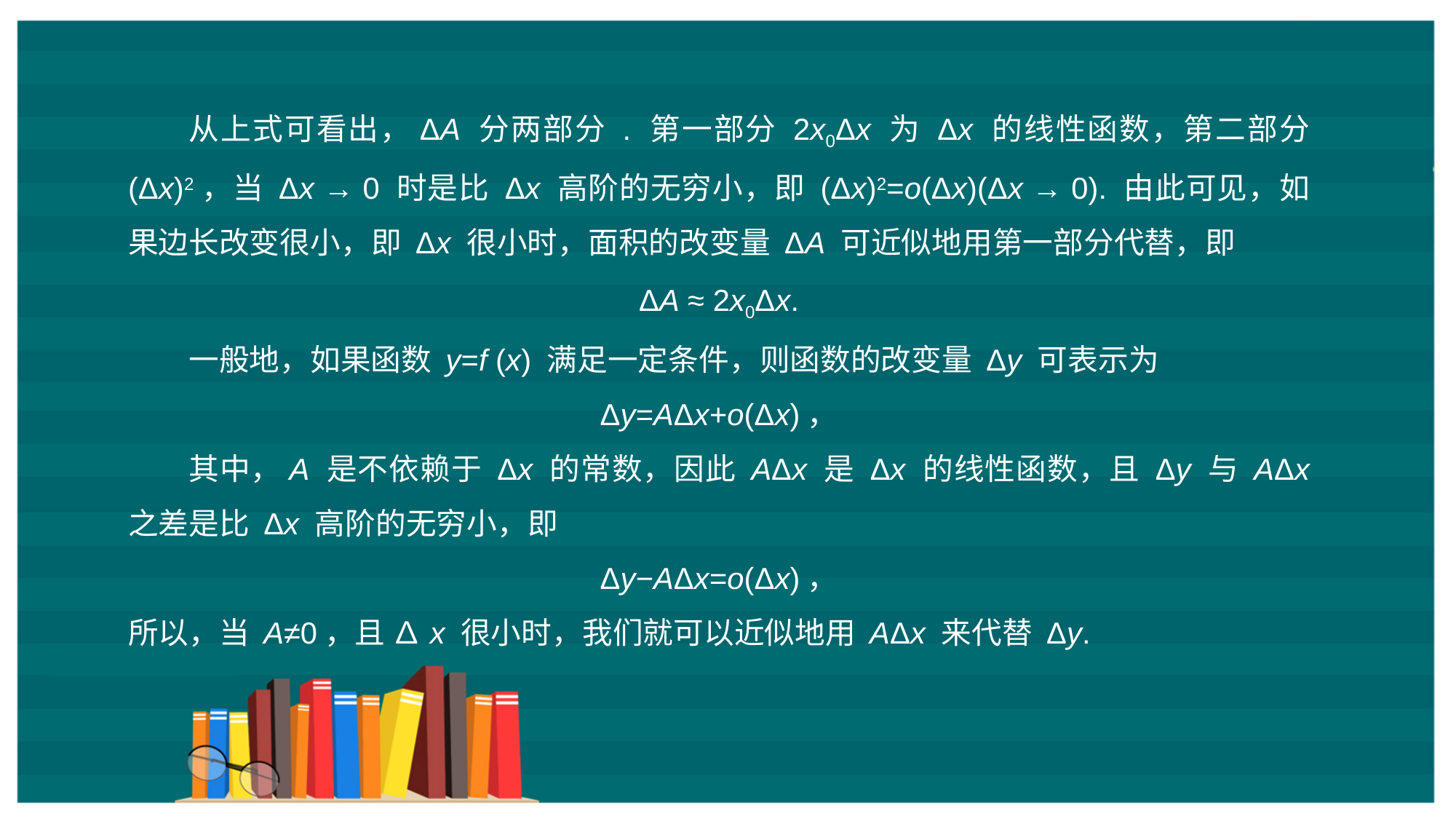

从上式可看出，ΔA 分两部分 . 第一部分 2x0Δx 为 Δx 的线性函数，第二部分 (Δx)2，当 Δx → 0 时是比 Δx 高阶的无穷小，即 (Δx)2=o(Δx)(Δx → 0). 由此可见，如果边长改变很小，即 Δx 很小时，面积的改变量 ΔA 可近似地用第一部分代替，即
ΔA ≈ 2x0Δx.
一般地，如果函数 y=f (x) 满足一定条件，则函数的改变量 Δy 可表示为
Δy=AΔx+o(Δx)，
其中，A 是不依赖于 Δx 的常数，因此 AΔx 是 Δx 的线性函数，且 Δy 与 AΔx 之差是比 Δx 高阶的无穷小，即
Δy−AΔx=o(Δx)，
所以，当 A≠0，且 ∆x 很小时，我们就可以近似地用 AΔx 来代替 Δy.